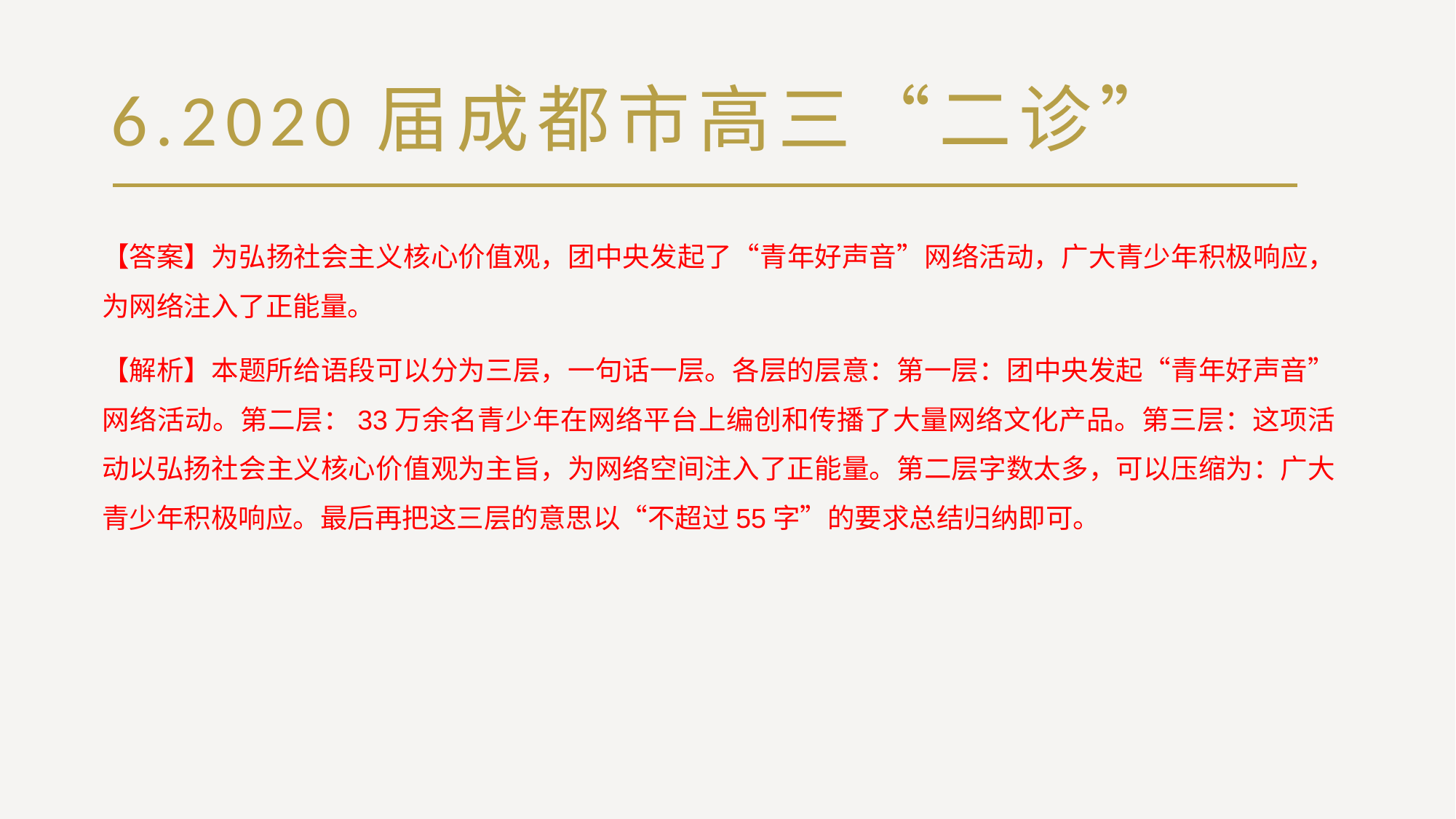

# 6.2020届成都市高三“二诊”
【答案】为弘扬社会主义核心价值观，团中央发起了“青年好声音”网络活动，广大青少年积极响应，为网络注入了正能量。
【解析】本题所给语段可以分为三层，一句话一层。各层的层意：第一层：团中央发起“青年好声音”网络活动。第二层：33万余名青少年在网络平台上编创和传播了大量网络文化产品。第三层：这项活动以弘扬社会主义核心价值观为主旨，为网络空间注入了正能量。第二层字数太多，可以压缩为：广大青少年积极响应。最后再把这三层的意思以“不超过55字”的要求总结归纳即可。